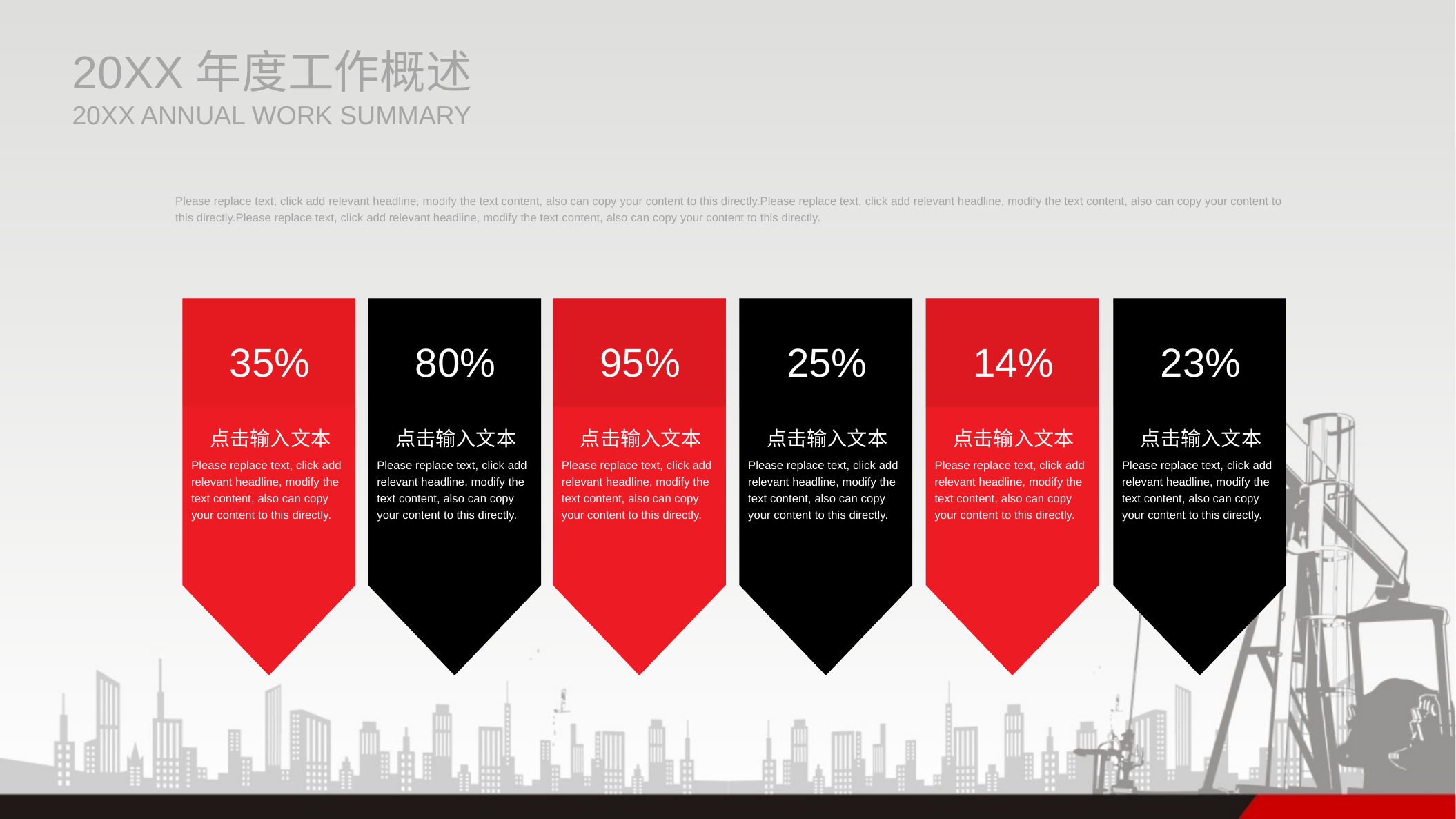

20XX年度工作概述
20XX ANNUAL WORK SUMMARY
Please replace text, click add relevant headline, modify the text content, also can copy your content to this directly.Please replace text, click add relevant headline, modify the text content, also can copy your content to this directly.Please replace text, click add relevant headline, modify the text content, also can copy your content to this directly.

35%
80%
95%
25%
14%
23%
点击输入文本
点击输入文本
点击输入文本
点击输入文本
点击输入文本
点击输入文本
Please replace text, click add relevant headline, modify the text content, also can copy your content to this directly.
Please replace text, click add relevant headline, modify the text content, also can copy your content to this directly.
Please replace text, click add relevant headline, modify the text content, also can copy your content to this directly.
Please replace text, click add relevant headline, modify the text content, also can copy your content to this directly.
Please replace text, click add relevant headline, modify the text content, also can copy your content to this directly.
Please replace text, click add relevant headline, modify the text content, also can copy your content to this directly.